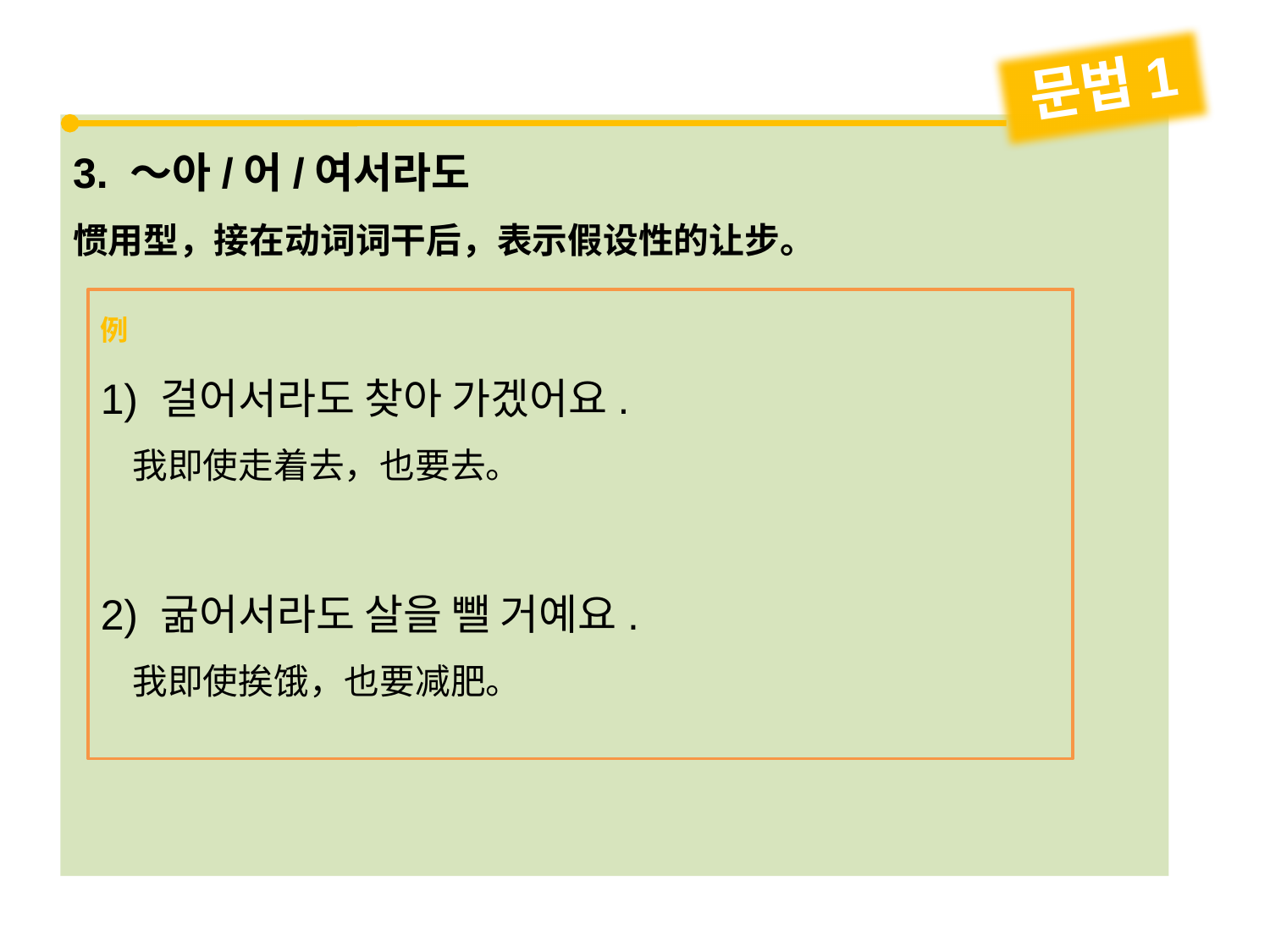

문법1
3. ～아/어/여서라도
惯用型，接在动词词干后，表示假设性的让步。

例
1) 걸어서라도 찾아 가겠어요.
   我即使走着去，也要去。

2) 굶어서라도 살을 뺄 거예요.
   我即使挨饿，也要减肥。